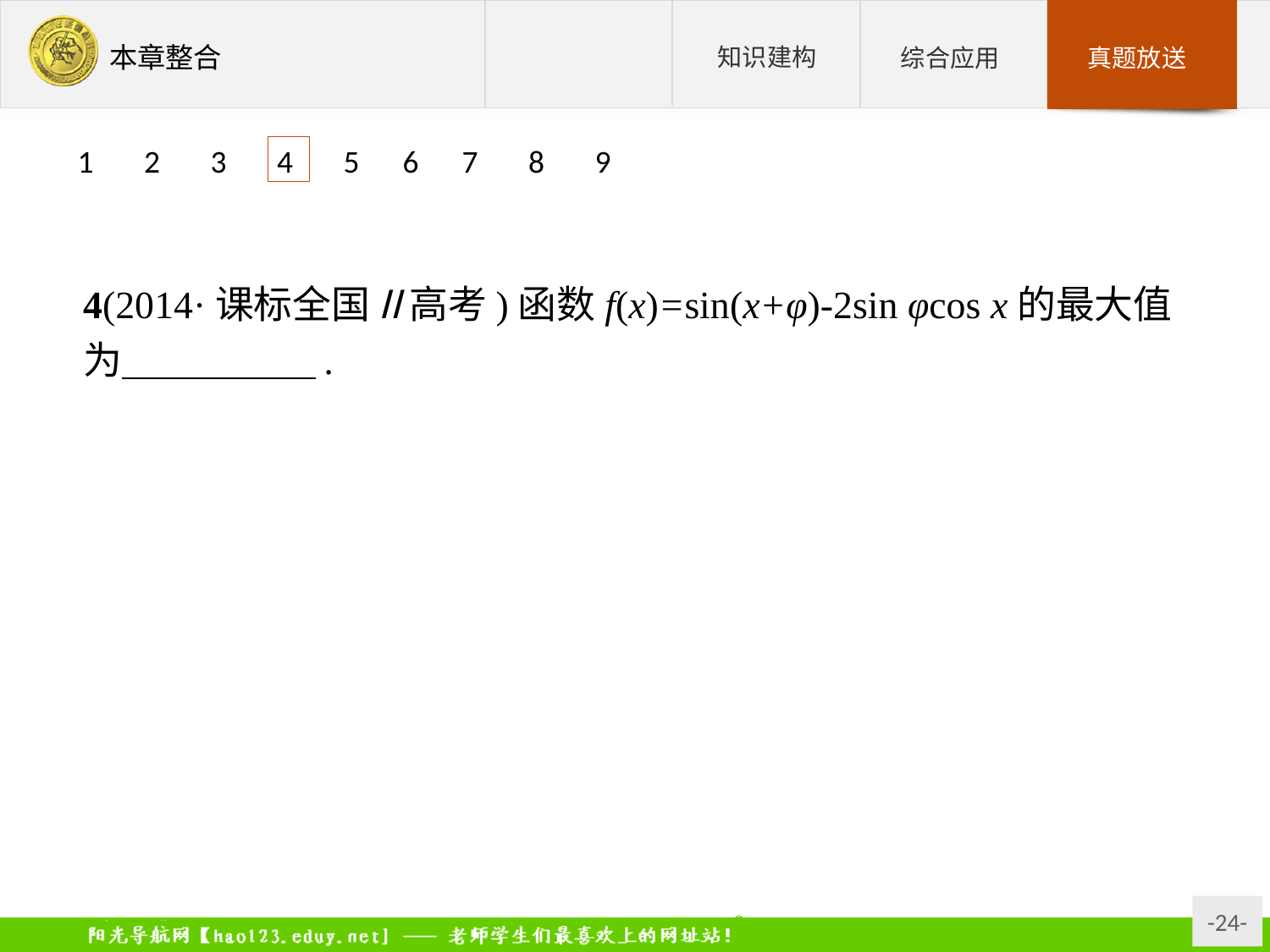

1       2       3       4       5      6      7       8       9

4(2014·课标全国Ⅱ高考)函数f(x)=sin(x+φ)-2sin φcos x的最大值为　　　　　.
解析:∵f(x)=sin(x+φ)-2sin φcos x
=sin xcos φ+cos xsin φ-2sin φcos x
=sin xcos φ-cos xsin φ
=sin(x-φ),
∴f(x)max=1.
答案:1